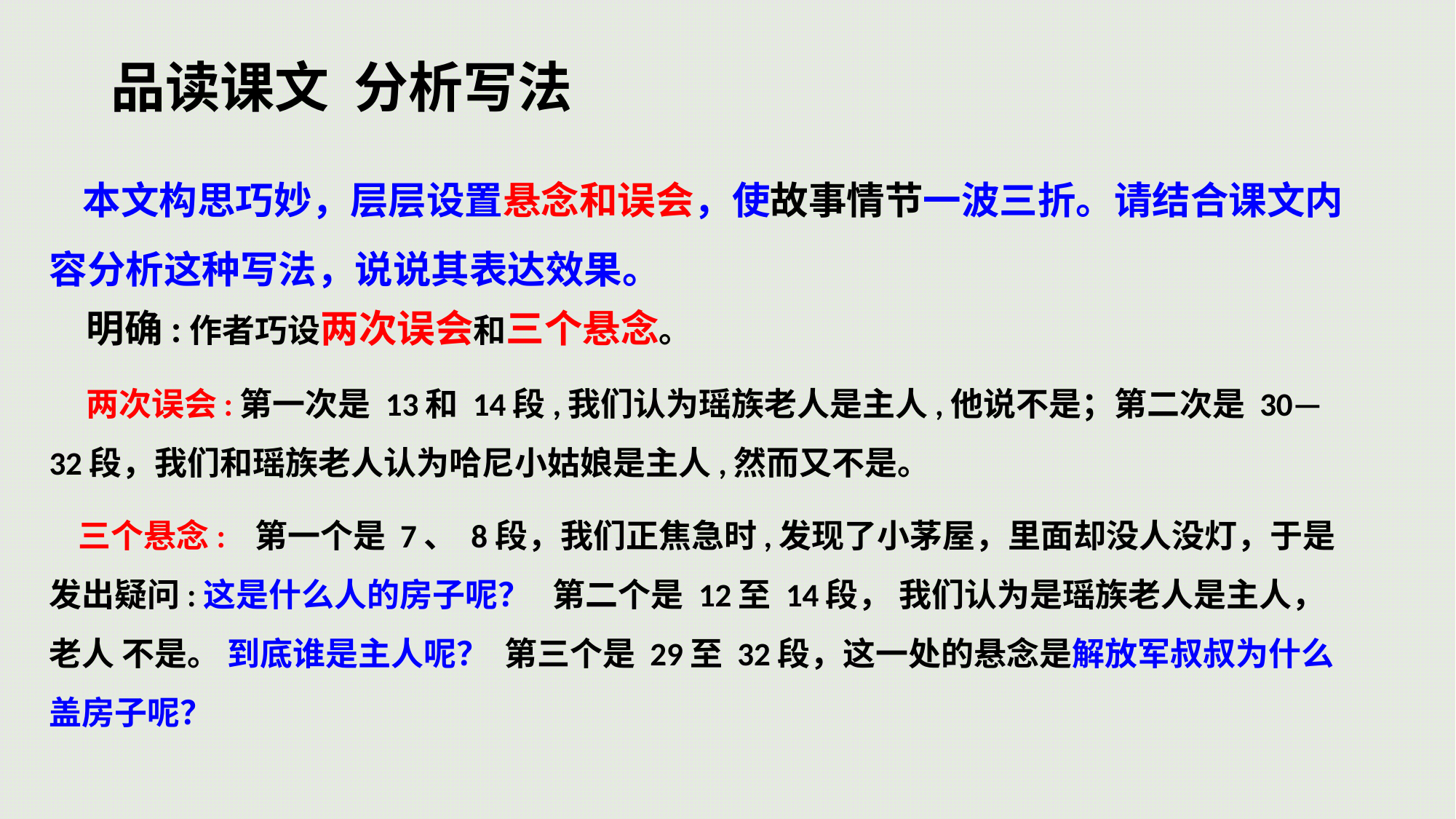

# 品读课文  分析写法
   本文构思巧妙，层层设置悬念和误会，使故事情节一波三折。请结合课文内容分析这种写法，说说其表达效果。
    明确:作者巧设两次误会和三个悬念。
    两次误会:第一次是 13和 14段,我们认为瑶族老人是主人,他说不是；第二次是 30— 32段，我们和瑶族老人认为哈尼小姑娘是主人,然而又不是。
   三个悬念:   第一个是 7、 8段，我们正焦急时,发现了小茅屋，里面却没人没灯，于是 发出疑问:这是什么人的房子呢？   第二个是 12至 14段， 我们认为是瑶族老人是主人，老人 不是。 到底谁是主人呢？  第三个是 29至 32段，这一处的悬念是解放军叔叔为什么盖房子呢？